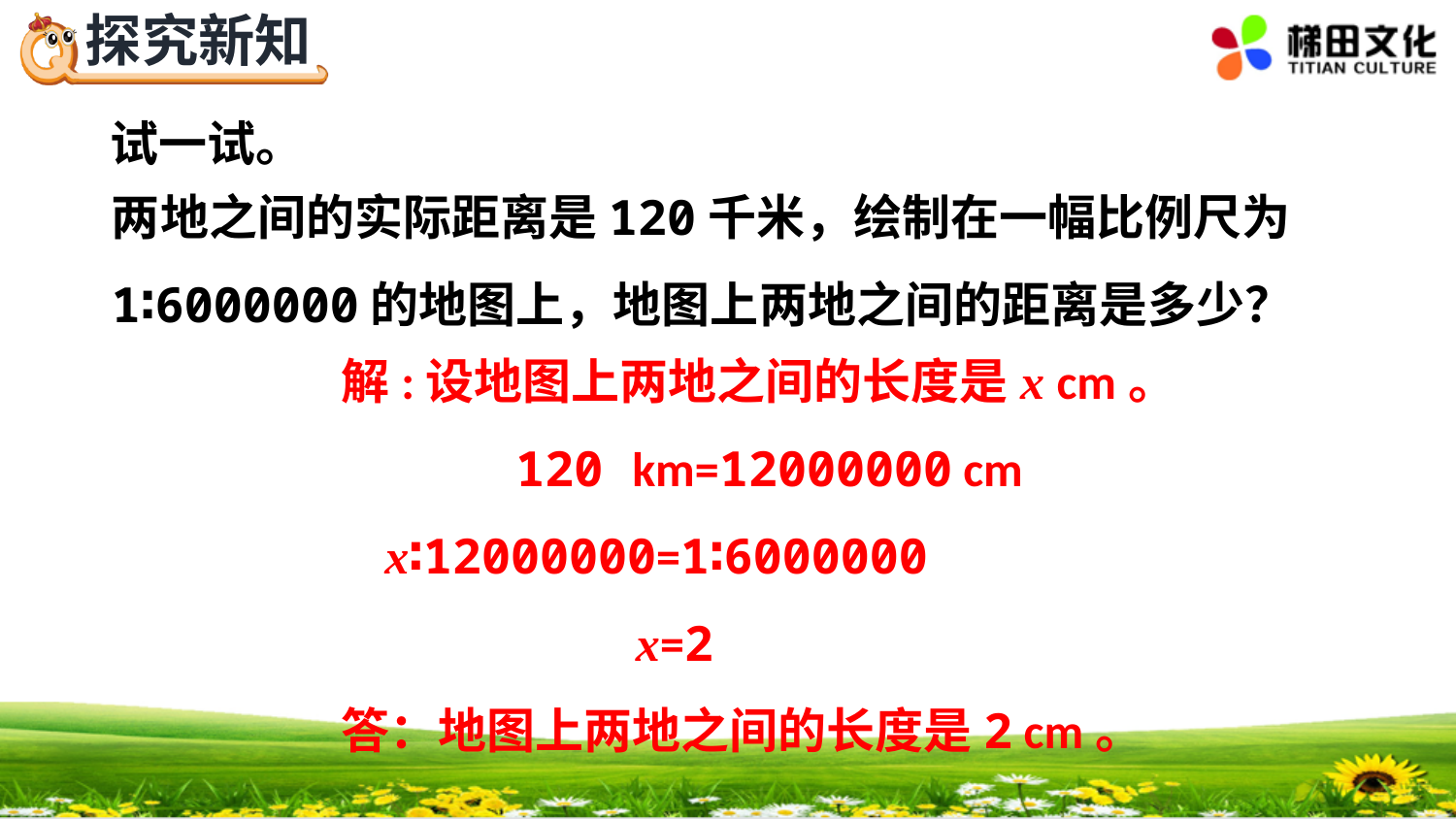

试一试。
两地之间的实际距离是120千米，绘制在一幅比例尺为1∶6000000的地图上，地图上两地之间的距离是多少？
解:设地图上两地之间的长度是x cm。
      120 km=12000000 cm
    x∶12000000=1∶6000000
                           x=2
答：地图上两地之间的长度是2 cm。